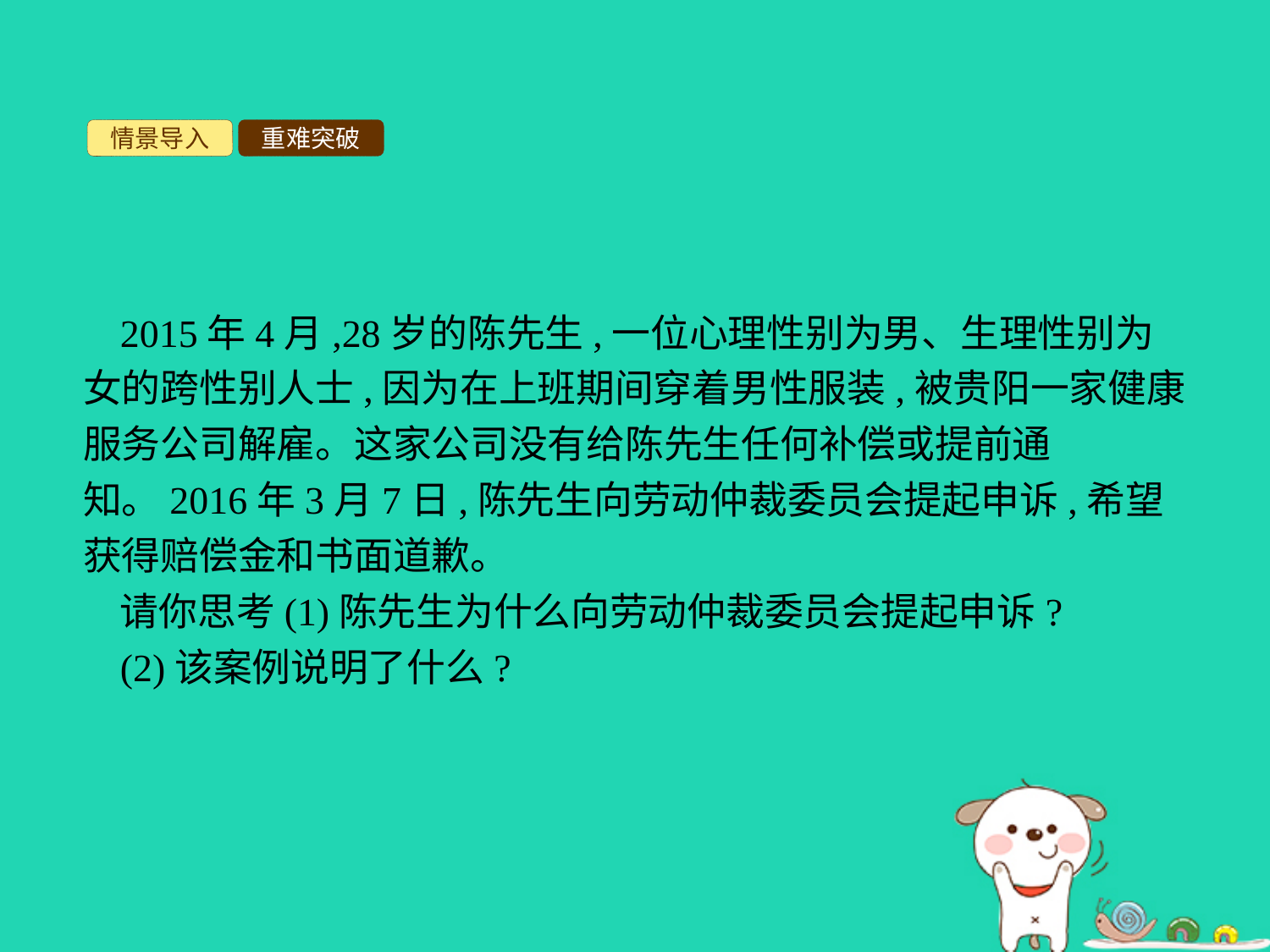

情景导入
重难突破
2015年4月,28岁的陈先生,一位心理性别为男、生理性别为女的跨性别人士,因为在上班期间穿着男性服装,被贵阳一家健康服务公司解雇。这家公司没有给陈先生任何补偿或提前通知。2016年3月7日,陈先生向劳动仲裁委员会提起申诉,希望获得赔偿金和书面道歉。
请你思考(1)陈先生为什么向劳动仲裁委员会提起申诉?
(2)该案例说明了什么?